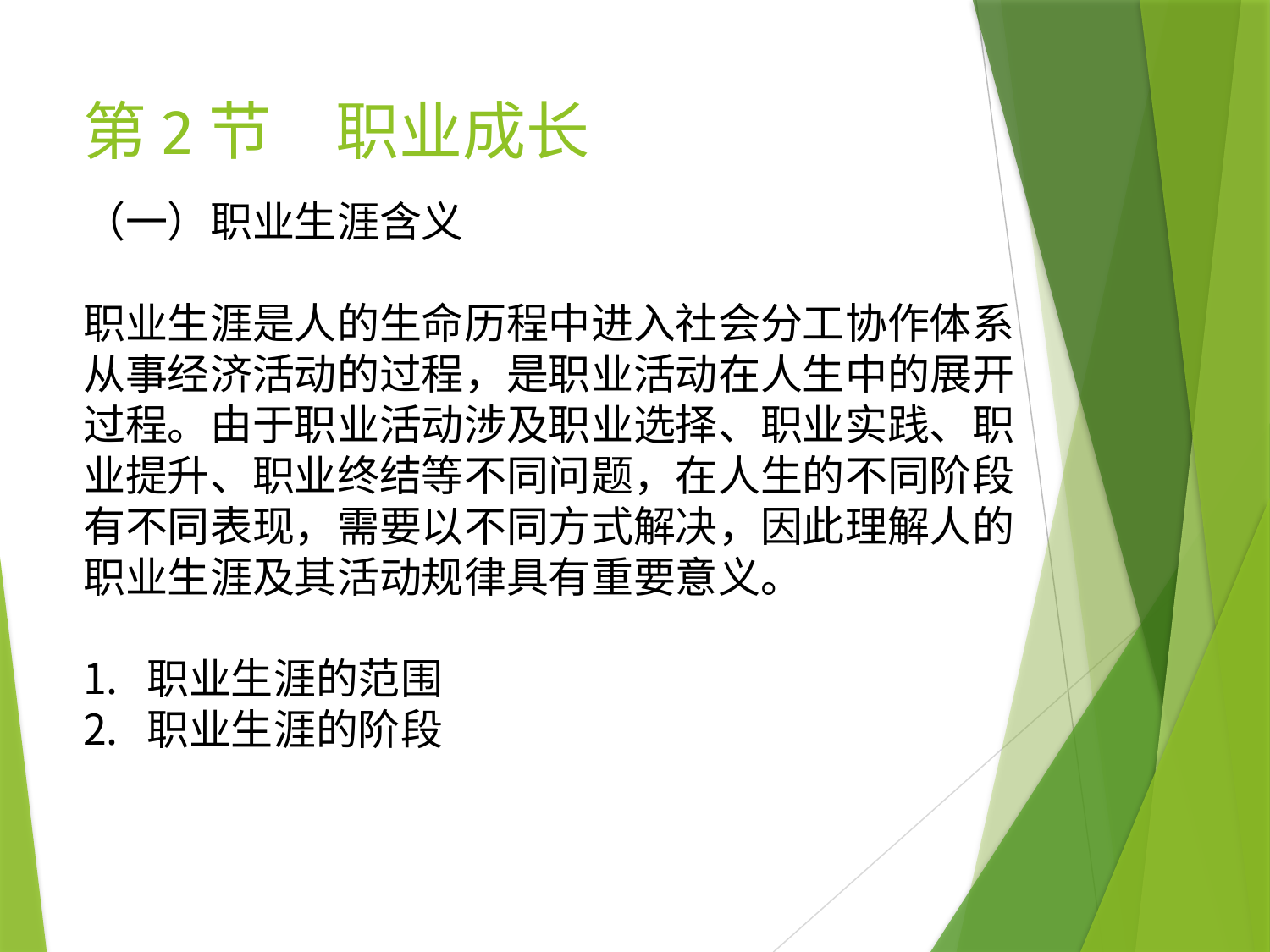

# 第2节　职业成长
（一）职业生涯含义

职业生涯是人的生命历程中进入社会分工协作体系从事经济活动的过程，是职业活动在人生中的展开过程。由于职业活动涉及职业选择、职业实践、职业提升、职业终结等不同问题，在人生的不同阶段有不同表现，需要以不同方式解决，因此理解人的职业生涯及其活动规律具有重要意义。

职业生涯的范围
职业生涯的阶段